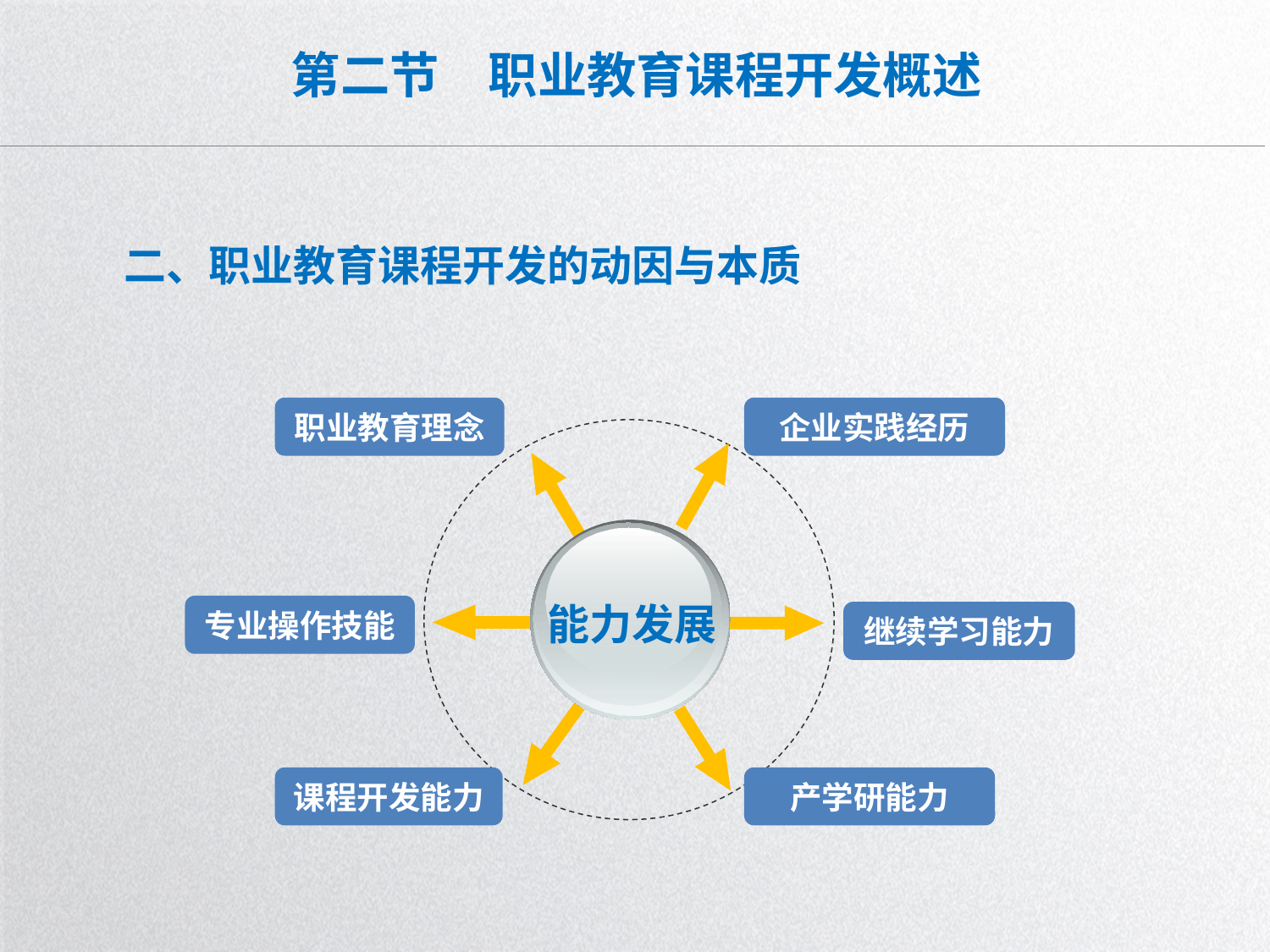

# 第二节　职业教育课程开发概述
二、职业教育课程开发的动因与本质
职业教育理念
企业实践经历

能力发展
专业操作技能
继续学习能力

课程开发能力
产学研能力